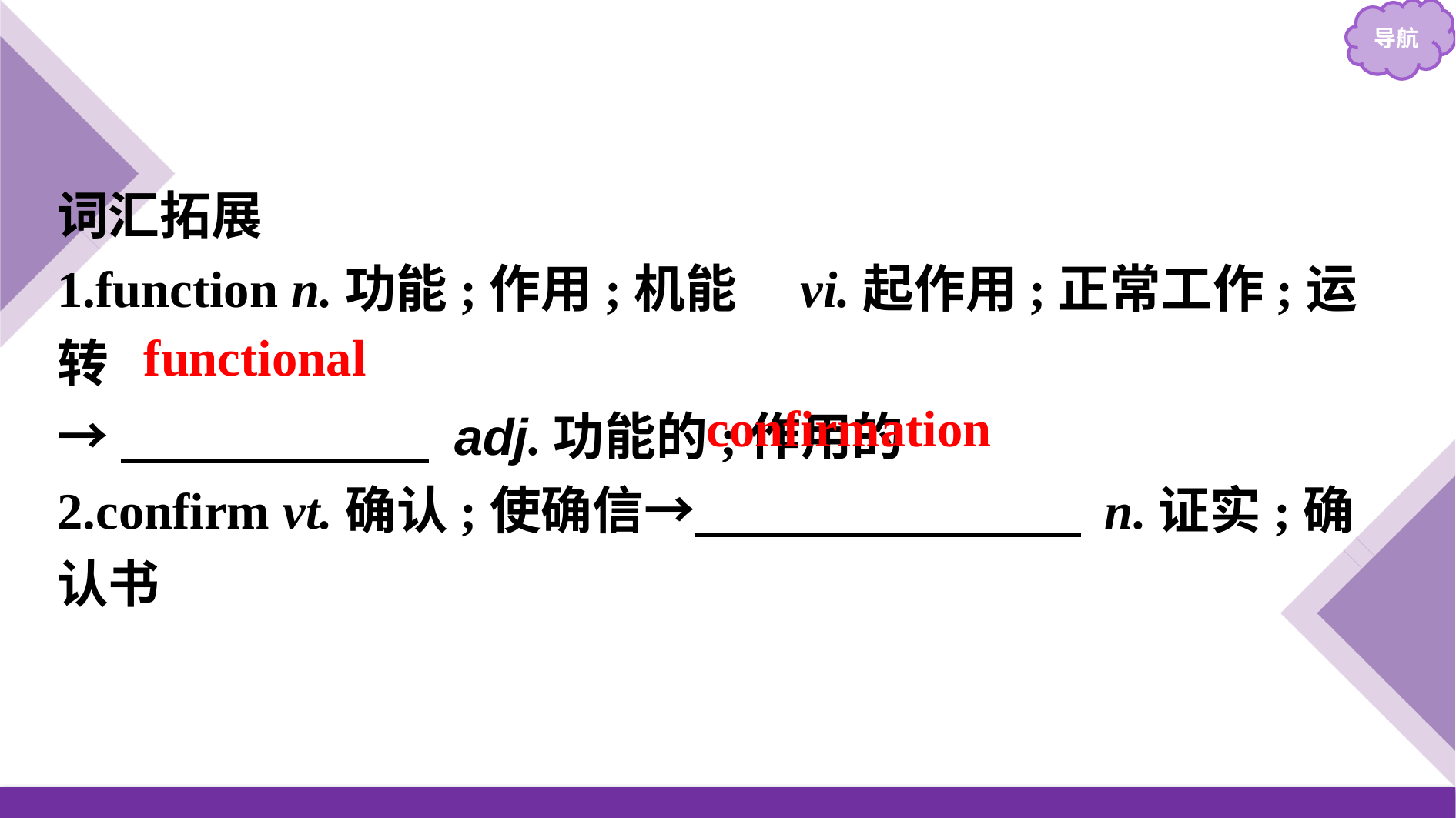

词汇拓展
1.function n.功能;作用;机能　vi.起作用;正常工作;运转
→　　　　　　 adj.功能的;作用的
2.confirm vt.确认;使确信→　　　　　　　  n.证实;确认书
functional
confirmation